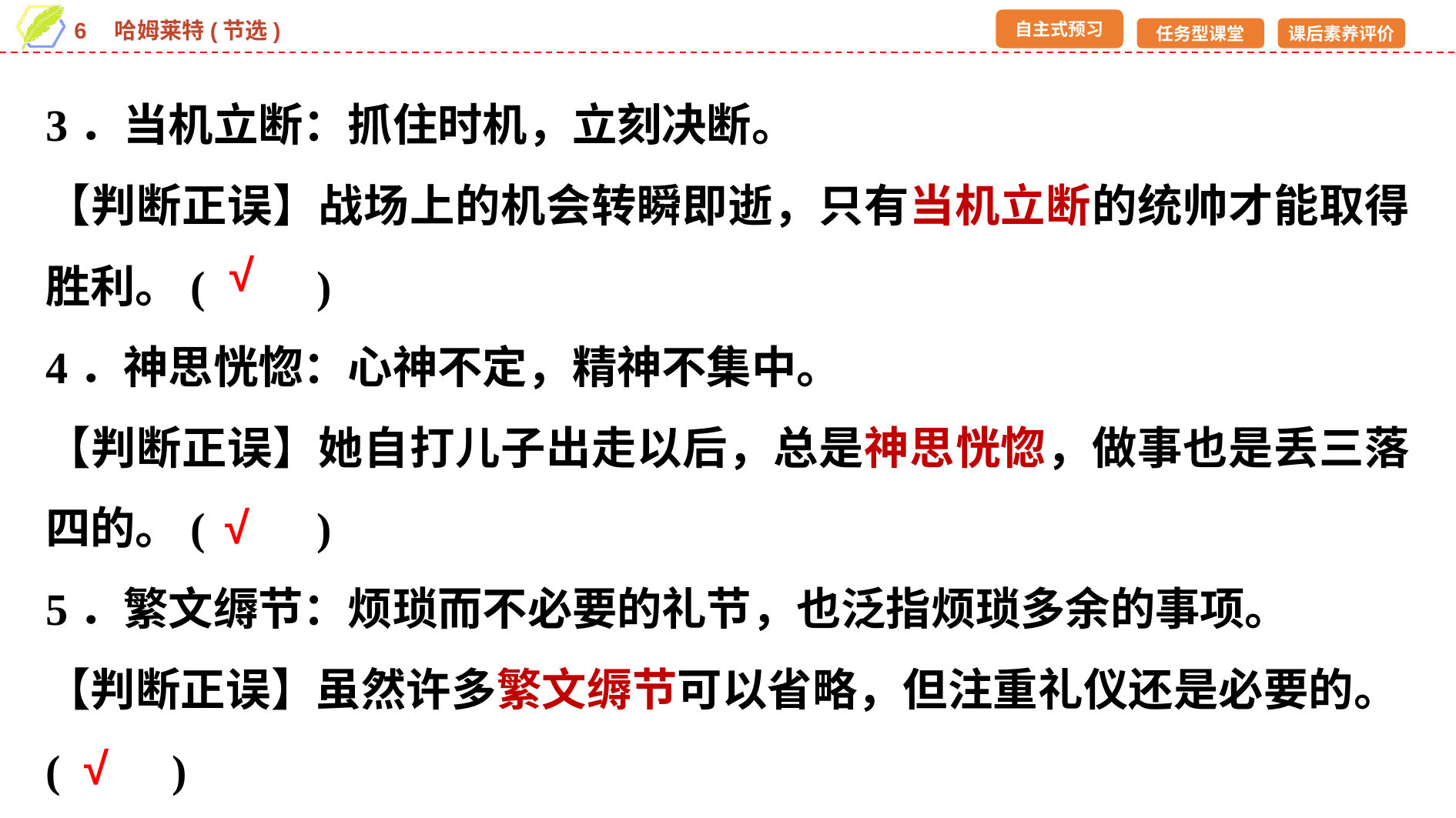

3．当机立断：抓住时机，立刻决断。
【判断正误】战场上的机会转瞬即逝，只有当机立断的统帅才能取得胜利。(　　)
4．神思恍惚：心神不定，精神不集中。
【判断正误】她自打儿子出走以后，总是神思恍惚，做事也是丢三落四的。(　　)
5．繁文缛节：烦琐而不必要的礼节，也泛指烦琐多余的事项。
【判断正误】虽然许多繁文缛节可以省略，但注重礼仪还是必要的。(　　)
√
√
√